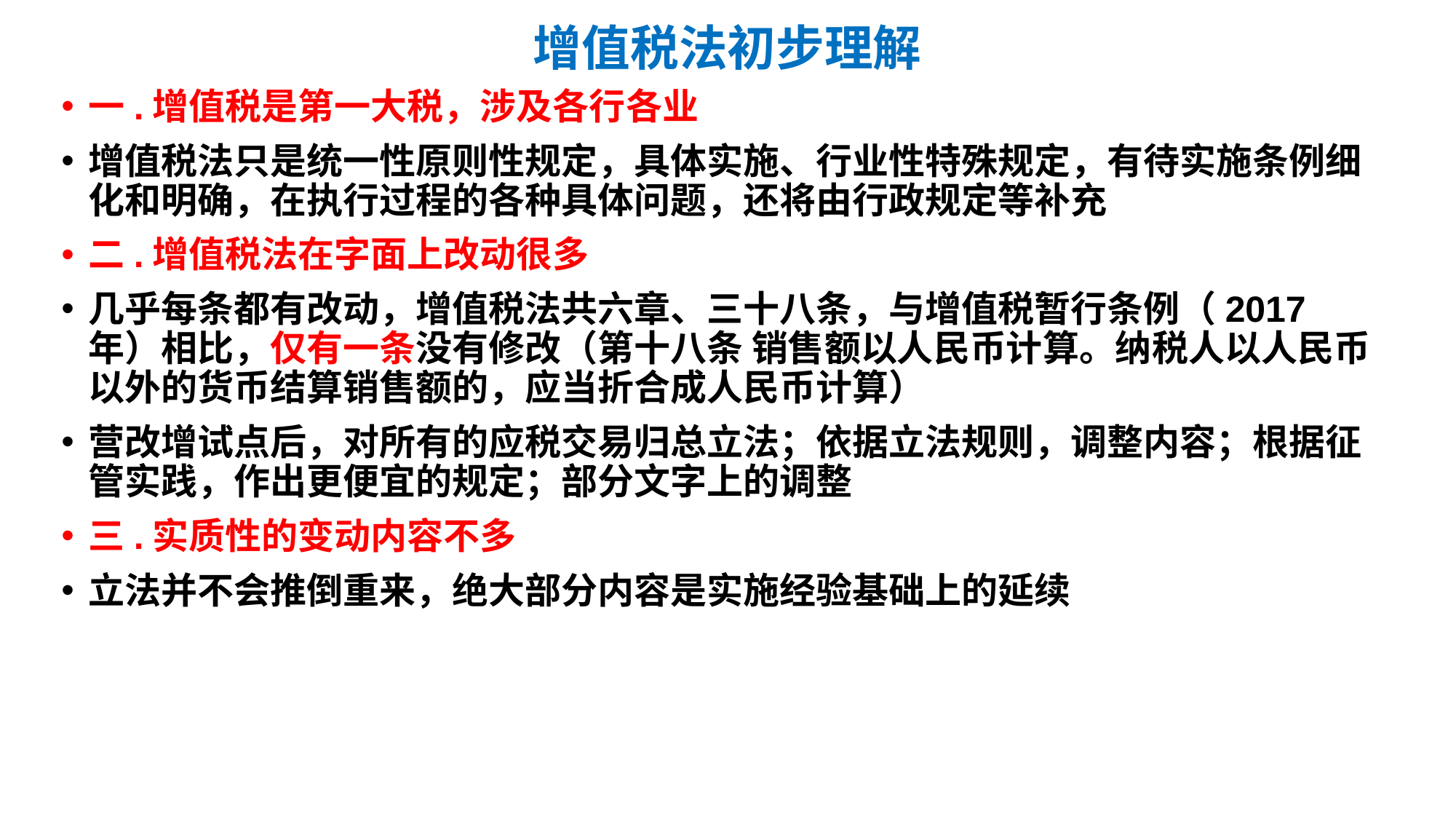

# 增值税法初步理解
一.增值税是第一大税，涉及各行各业
增值税法只是统一性原则性规定，具体实施、行业性特殊规定，有待实施条例细化和明确，在执行过程的各种具体问题，还将由行政规定等补充
二.增值税法在字面上改动很多
几乎每条都有改动，增值税法共六章、三十八条，与增值税暂行条例（2017年）相比，仅有一条没有修改（第十八条 销售额以人民币计算。纳税人以人民币以外的货币结算销售额的，应当折合成人民币计算）
营改增试点后，对所有的应税交易归总立法；依据立法规则，调整内容；根据征管实践，作出更便宜的规定；部分文字上的调整
三.实质性的变动内容不多
立法并不会推倒重来，绝大部分内容是实施经验基础上的延续